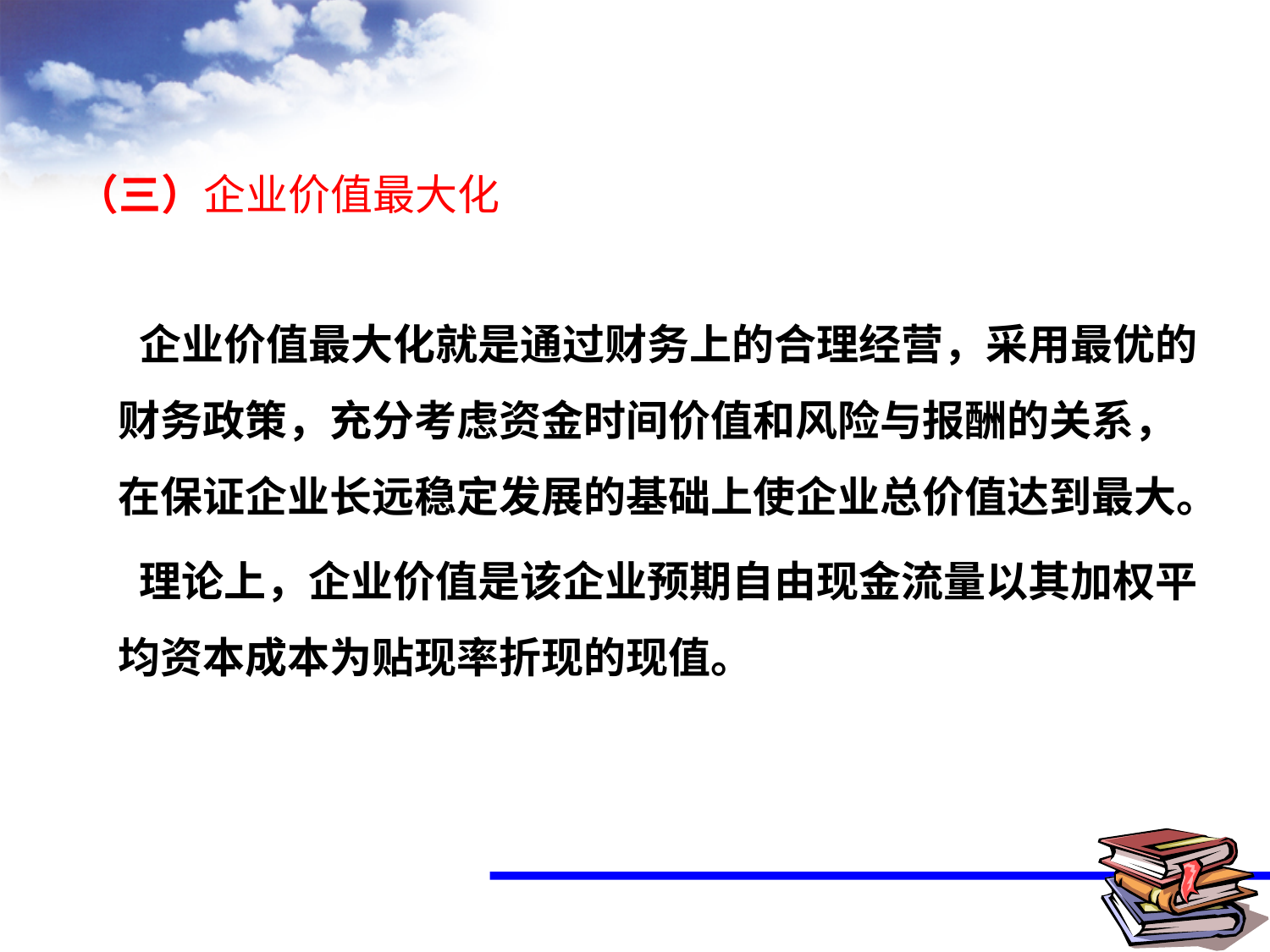

（三）企业价值最大化

        企业价值最大化就是通过财务上的合理经营，采用最优的财务政策，充分考虑资金时间价值和风险与报酬的关系，在保证企业长远稳定发展的基础上使企业总价值达到最大。
        理论上，企业价值是该企业预期自由现金流量以其加权平均资本成本为贴现率折现的现值。